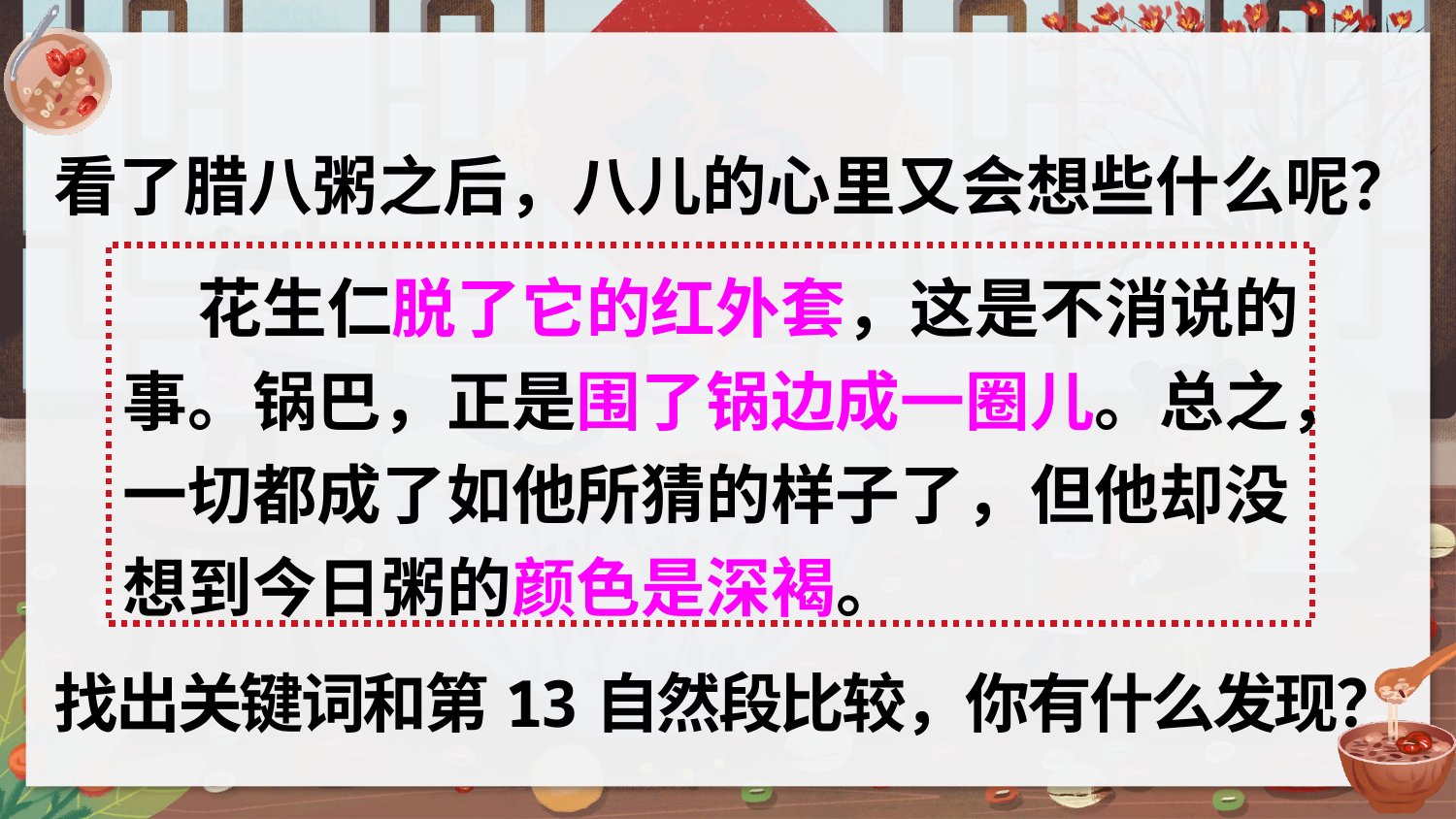

看了腊八粥之后，八儿的心里又会想些什么呢？
    花生仁脱了它的红外套，这是不消说的事。锅巴，正是围了锅边成一圈儿。总之，一切都成了如他所猜的样子了，但他却没想到今日粥的颜色是深褐。

找出关键词和第13自然段比较，你有什么发现？